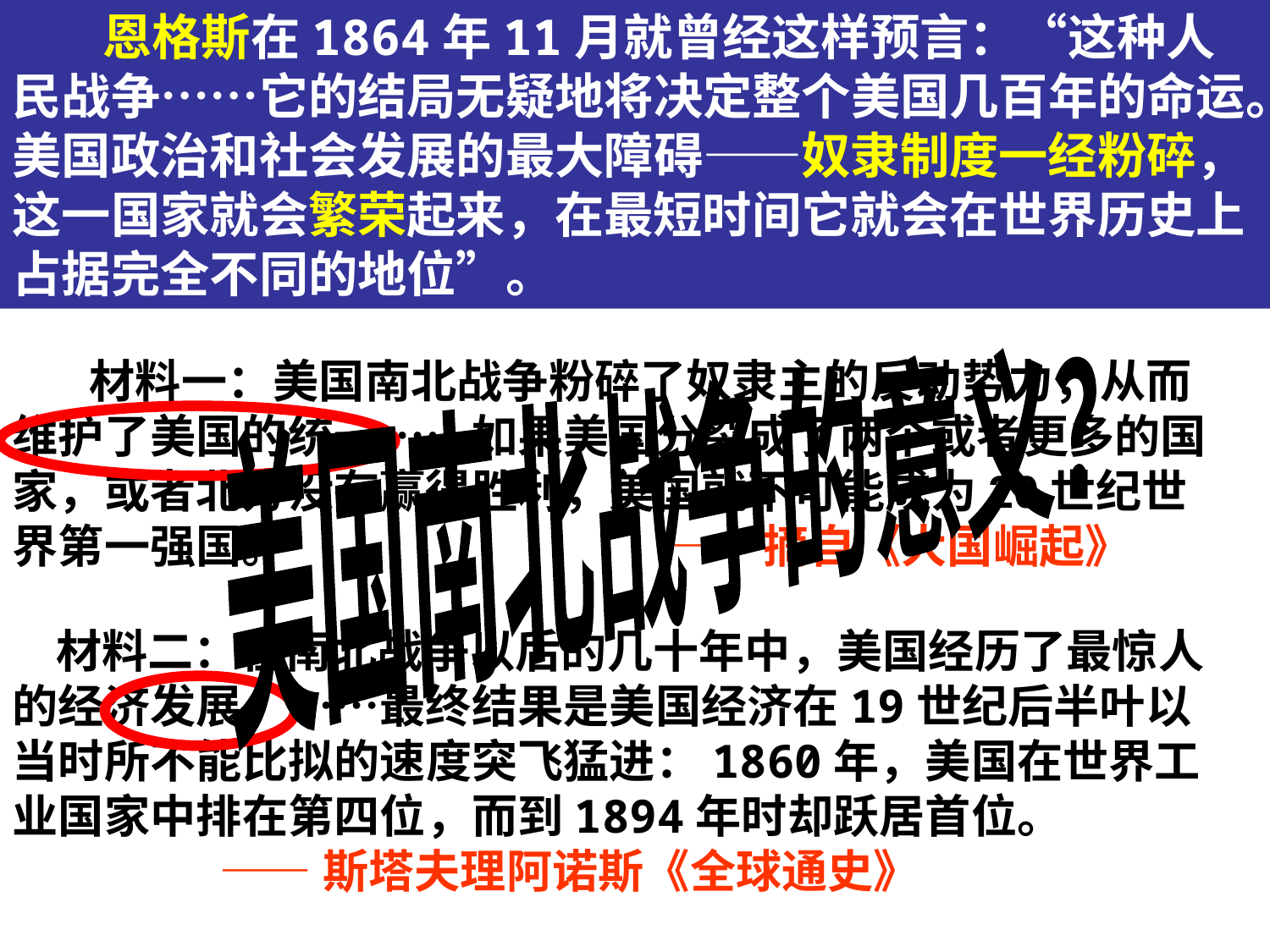

恩格斯在1864年11月就曾经这样预言：“这种人民战争……它的结局无疑地将决定整个美国几百年的命运。美国政治和社会发展的最大障碍——奴隶制度一经粉碎，这一国家就会繁荣起来，在最短时间它就会在世界历史上占据完全不同的地位”。
       材料一：美国南北战争粉碎了奴隶主的反动势力，从而维护了美国的统一……如果美国分裂成了两个或者更多的国家，或者北方没有赢得胜利，美国就不可能成为20世纪世界第一强国。                                     ——摘自《大国崛起》
美国南北战争的意义？

     材料二：在南北战争以后的几十年中，美国经历了最惊人的经济发展。……最终结果是美国经济在19世纪后半叶以当时所不能比拟的速度突飞猛进：1860年，美国在世界工业国家中排在第四位，而到1894年时却跃居首位。
                    ——斯塔夫理阿诺斯《全球通史》